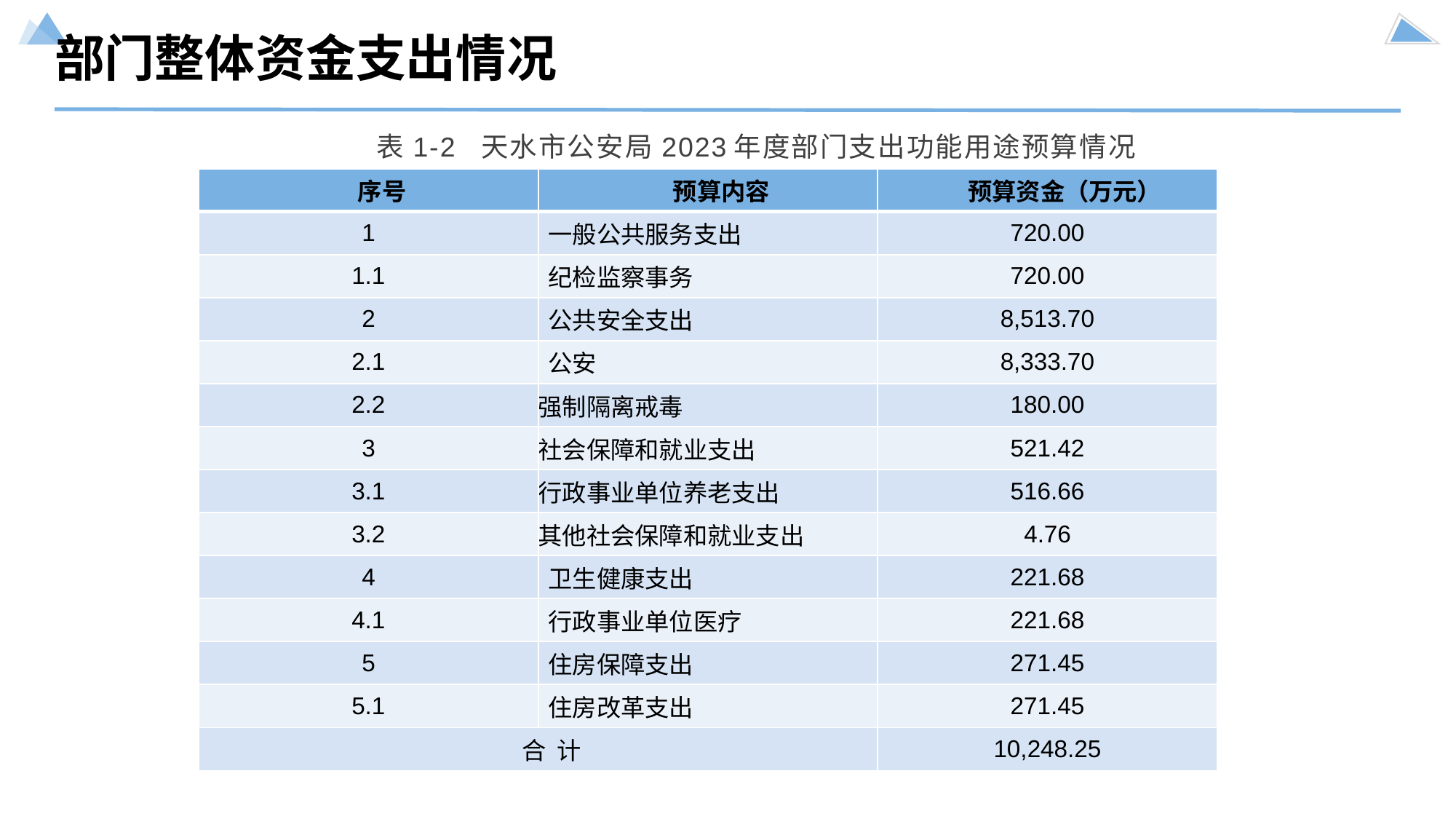

部门整体资金支出情况
表1-2  天水市公安局2023年度部门支出功能用途预算情况

| 序号 | 预算内容 | 预算资金（万元） |
| --- | --- | --- |
| 1 | 一般公共服务支出 | 720.00 |
| 1.1 | 纪检监察事务 | 720.00 |
| 2 | 公共安全支出 | 8,513.70 |
| 2.1 | 公安 | 8,333.70 |
| 2.2 | 强制隔离戒毒 | 180.00 |
| 3 | 社会保障和就业支出 | 521.42 |
| 3.1 | 行政事业单位养老支出 | 516.66 |
| 3.2 | 其他社会保障和就业支出 | 4.76 |
| 4 | 卫生健康支出 | 221.68 |
| 4.1 | 行政事业单位医疗 | 221.68 |
| 5 | 住房保障支出 | 271.45 |
| 5.1 | 住房改革支出 | 271.45 |
| 合 计 |  | 10,248.25 |